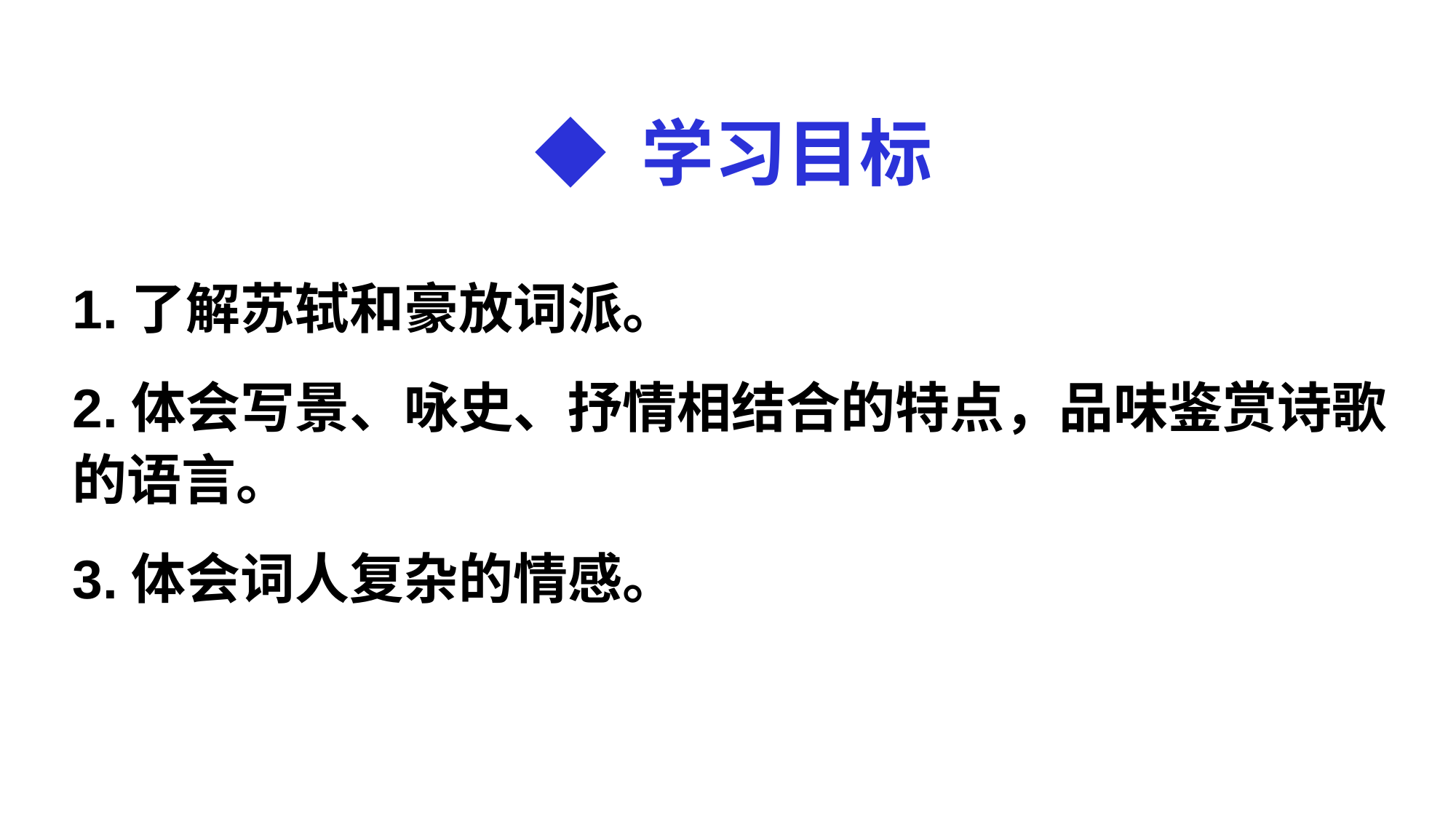

◆ 学习目标
1.了解苏轼和豪放词派。
2.体会写景、咏史、抒情相结合的特点，品味鉴赏诗歌的语言。
3.体会词人复杂的情感。